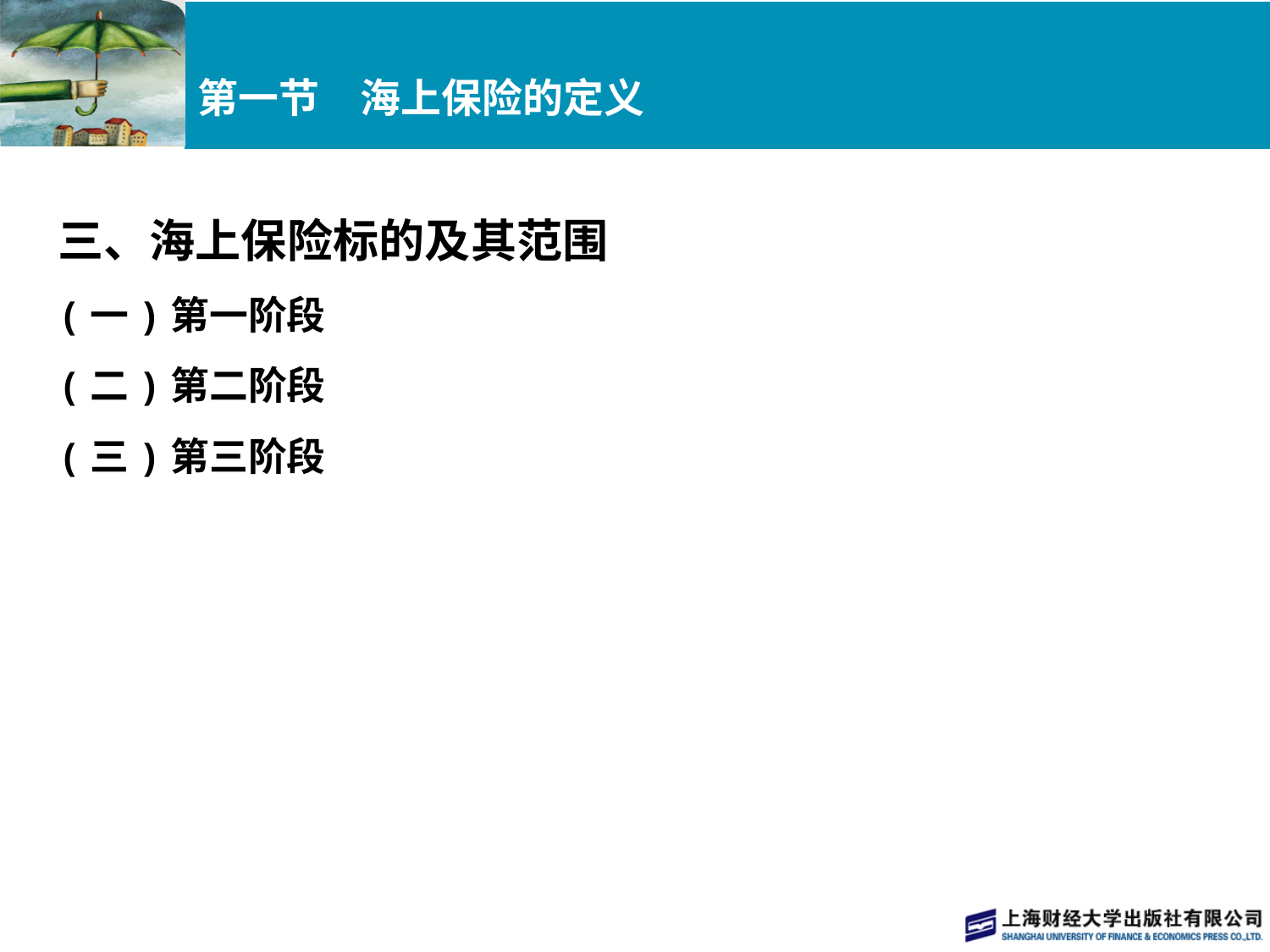

# 第一节　海上保险的定义
三、海上保险标的及其范围
(一)第一阶段
(二)第二阶段
(三)第三阶段